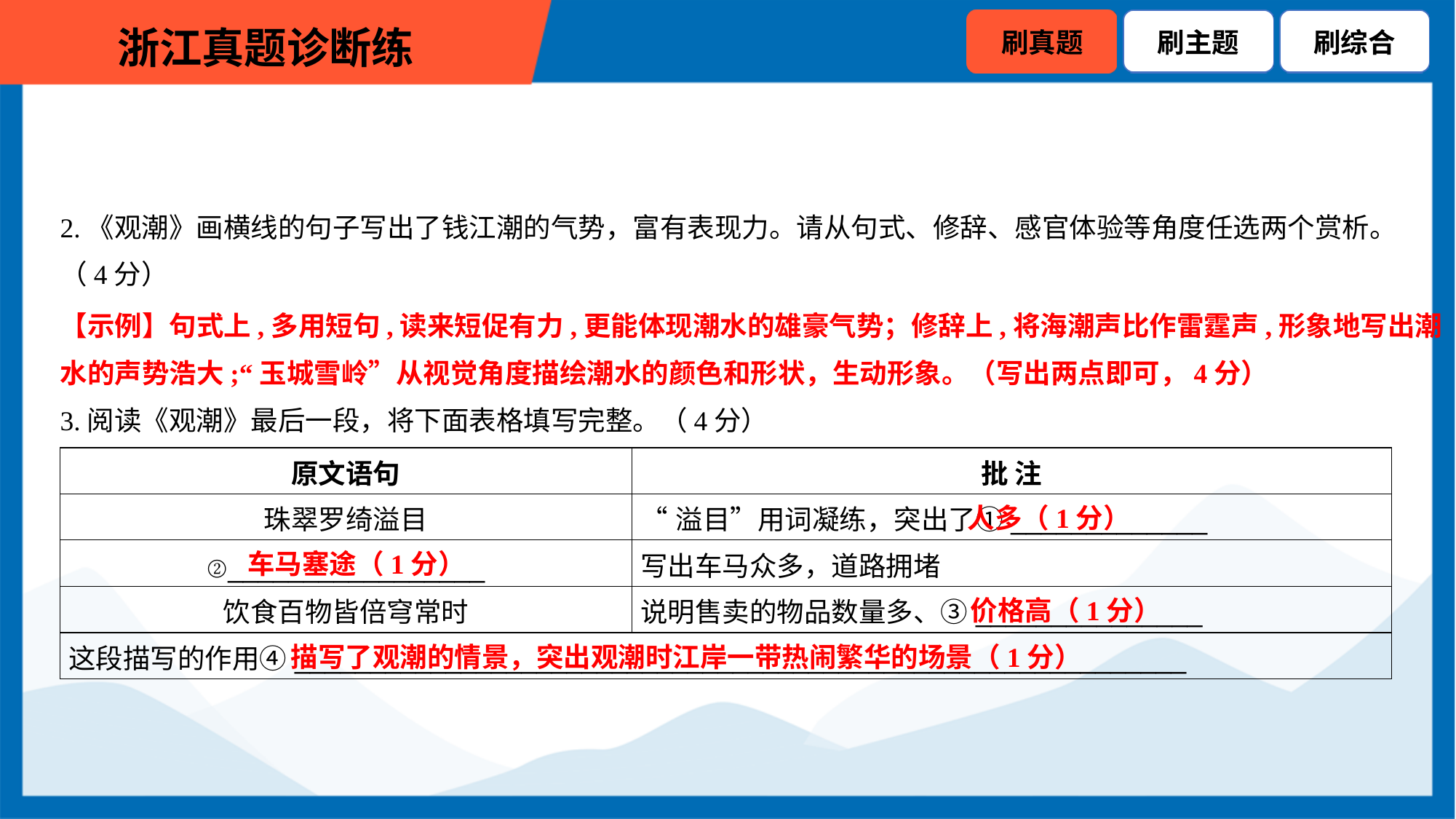

2.《观潮》画横线的句子写出了钱江潮的气势，富有表现力。请从句式、修辞、感官体验等角度任选两个赏析。
（4分）
【示例】句式上,多用短句,读来短促有力,更能体现潮水的雄豪气势；修辞上,将海潮声比作雷霆声,形象地写出潮
水的声势浩大;“玉城雪岭”从视觉角度描绘潮水的颜色和形状，生动形象。（写出两点即可，4分）
3.阅读《观潮》最后一段，将下面表格填写完整。（4分）
| 原文语句 | 批 注 |
| --- | --- |
| 珠翠罗绮溢目 | “溢目”用词凝练，突出了①\_\_\_\_\_\_\_\_\_\_\_\_\_ |
| ②\_\_\_\_\_\_\_\_\_\_\_\_\_\_\_\_\_ | 写出车马众多，道路拥堵 |
| 饮食百物皆倍穹常时 | 说明售卖的物品数量多、③\_\_\_\_\_\_\_\_\_\_\_\_\_\_\_ |
| 这段描写的作用④\_\_\_\_\_\_\_\_\_\_\_\_\_\_\_\_\_\_\_\_\_\_\_\_\_\_\_\_\_\_\_\_\_\_\_\_\_\_\_\_\_\_\_\_\_\_\_\_\_\_\_\_\_\_\_\_\_\_\_ |  |
人多（1分）
车马塞途（1分）
价格高（1分）
描写了观潮的情景，突出观潮时江岸一带热闹繁华的场景（1分）